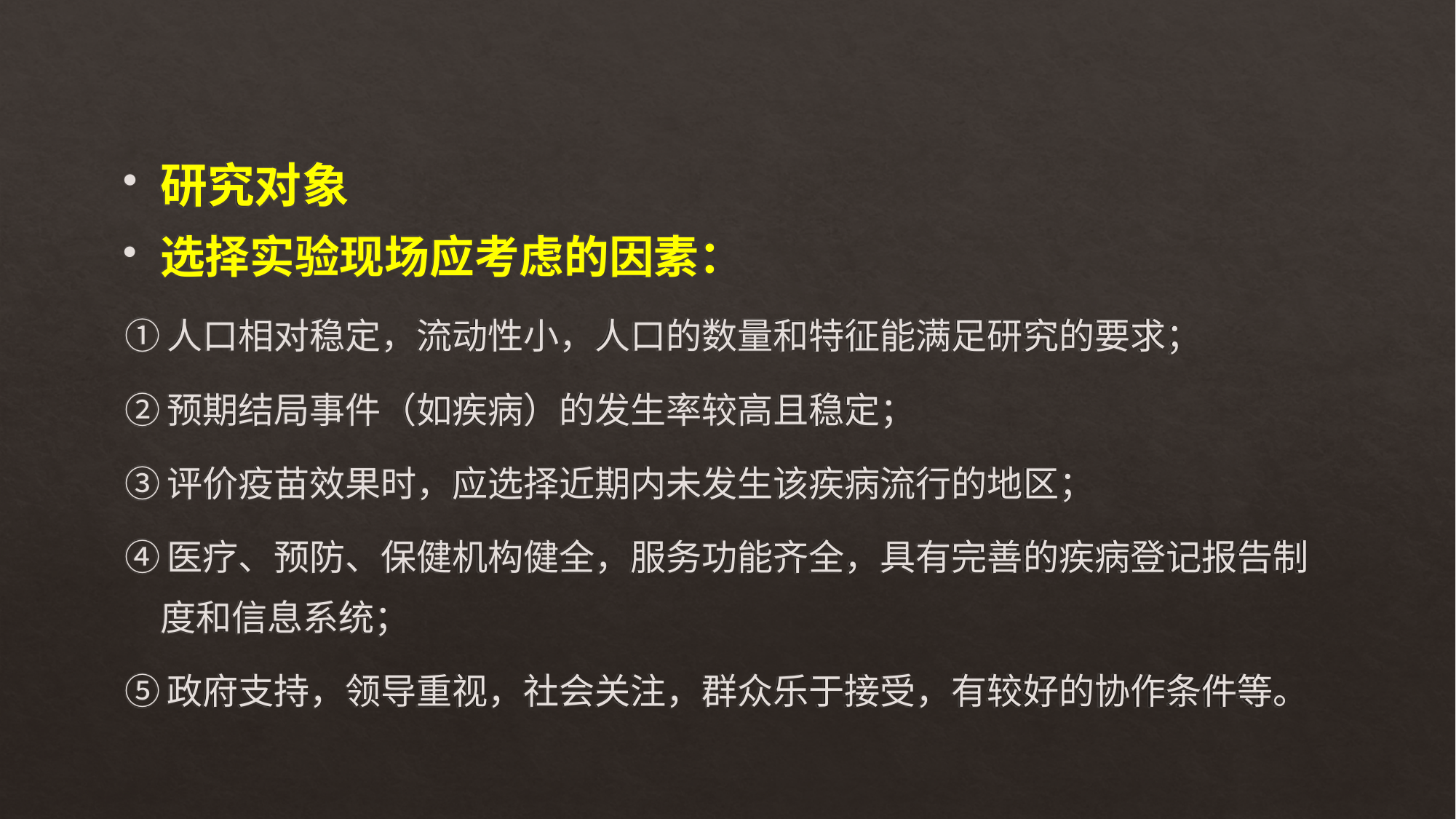

研究对象
选择实验现场应考虑的因素：
①人口相对稳定，流动性小，人口的数量和特征能满足研究的要求；
②预期结局事件（如疾病）的发生率较高且稳定；
③评价疫苗效果时，应选择近期内未发生该疾病流行的地区；
④医疗、预防、保健机构健全，服务功能齐全，具有完善的疾病登记报告制度和信息系统；
⑤政府支持，领导重视，社会关注，群众乐于接受，有较好的协作条件等。